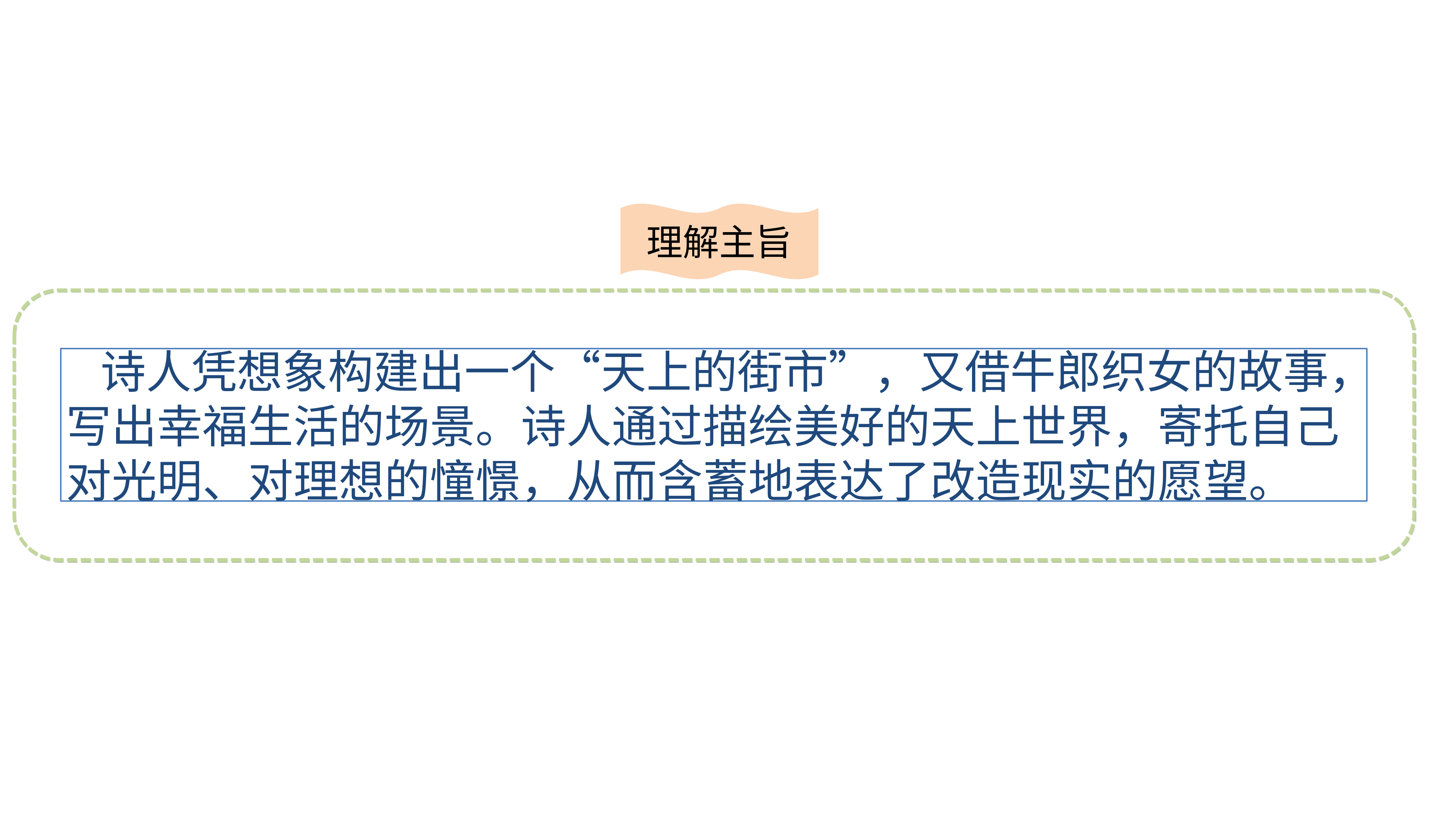

理解主旨

    诗人凭想象构建出一个“天上的街市”，又借牛郎织女的故事，写出幸福生活的场景。诗人通过描绘美好的天上世界，寄托自己对光明、对理想的憧憬，从而含蓄地表达了改造现实的愿望。